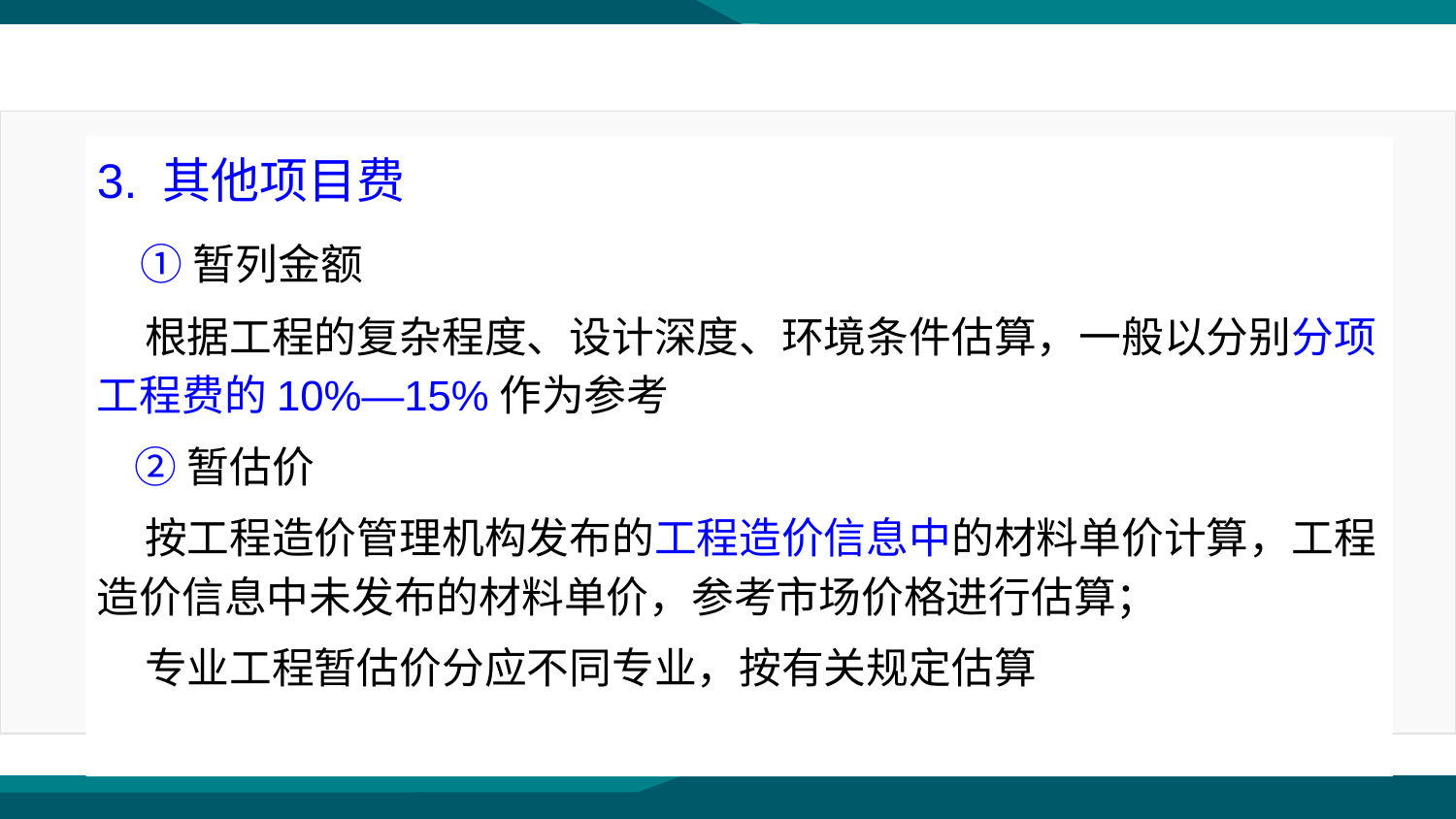

3. 其他项目费
    ①暂列金额
    根据工程的复杂程度、设计深度、环境条件估算，一般以分别分项工程费的10%—15%作为参考
    ②暂估价
    按工程造价管理机构发布的工程造价信息中的材料单价计算，工程造价信息中未发布的材料单价，参考市场价格进行估算；
    专业工程暂估价分应不同专业，按有关规定估算